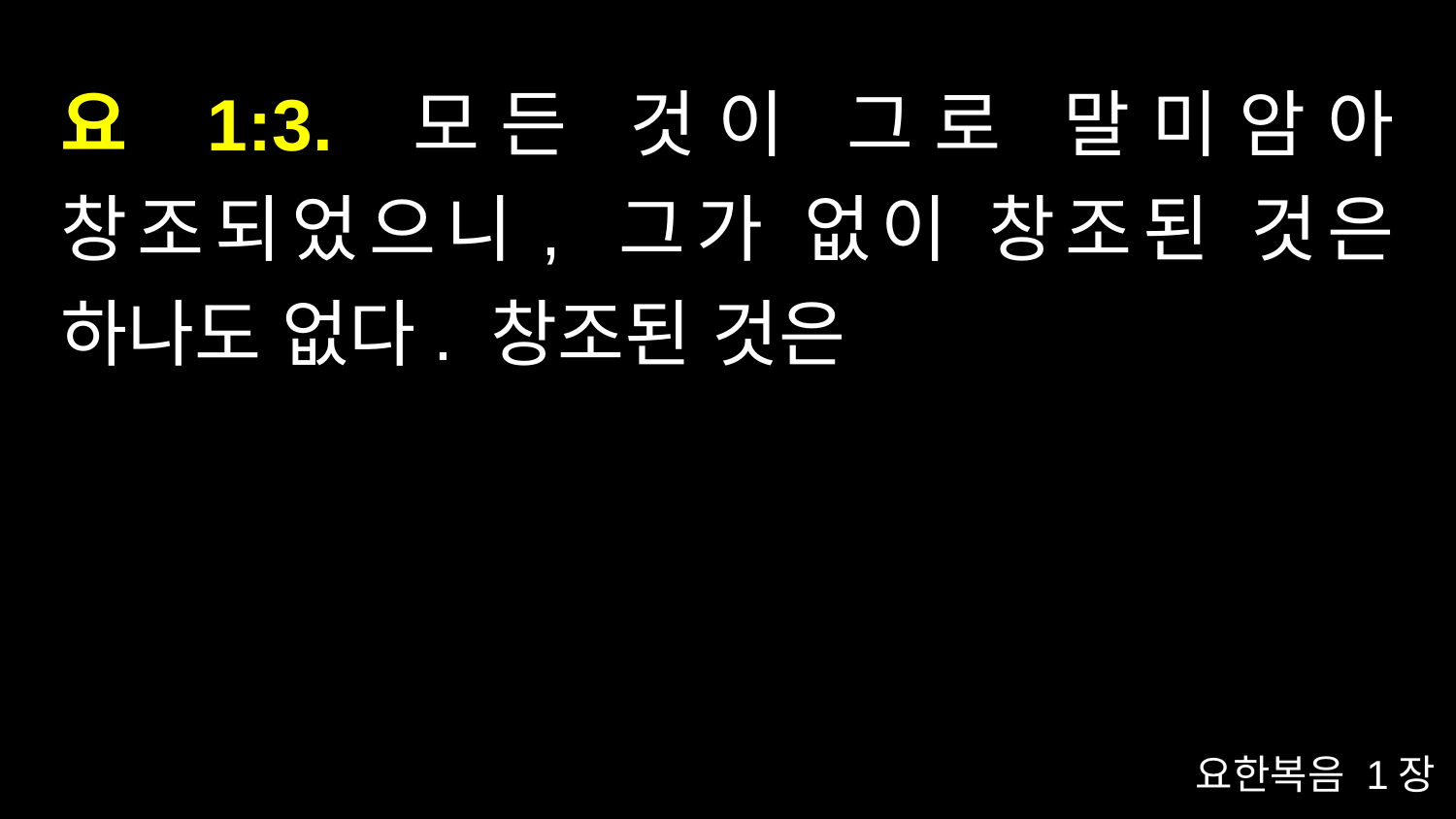

# 요 1:3. 모든 것이 그로 말미암아 창조되었으니, 그가 없이 창조된 것은 하나도 없다. 창조된 것은
요한복음 1장